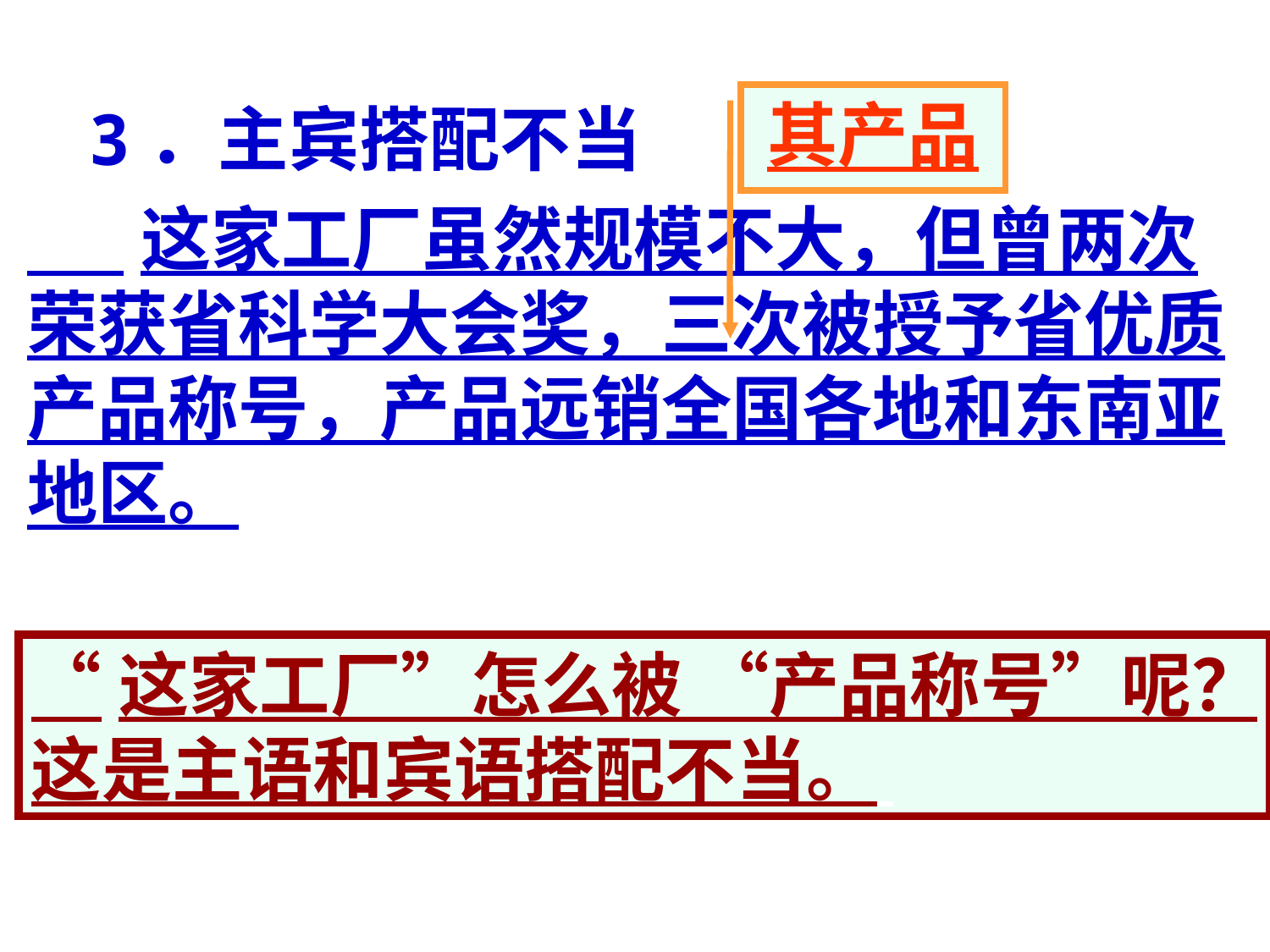

其产品

# 3．主宾搭配不当
      这家工厂虽然规模不大，但曾两次荣获省科学大会奖，三次被授予省优质产品称号，产品远销全国各地和东南亚地区。
“这家工厂”怎么被 “产品称号”呢？这是主语和宾语搭配不当。